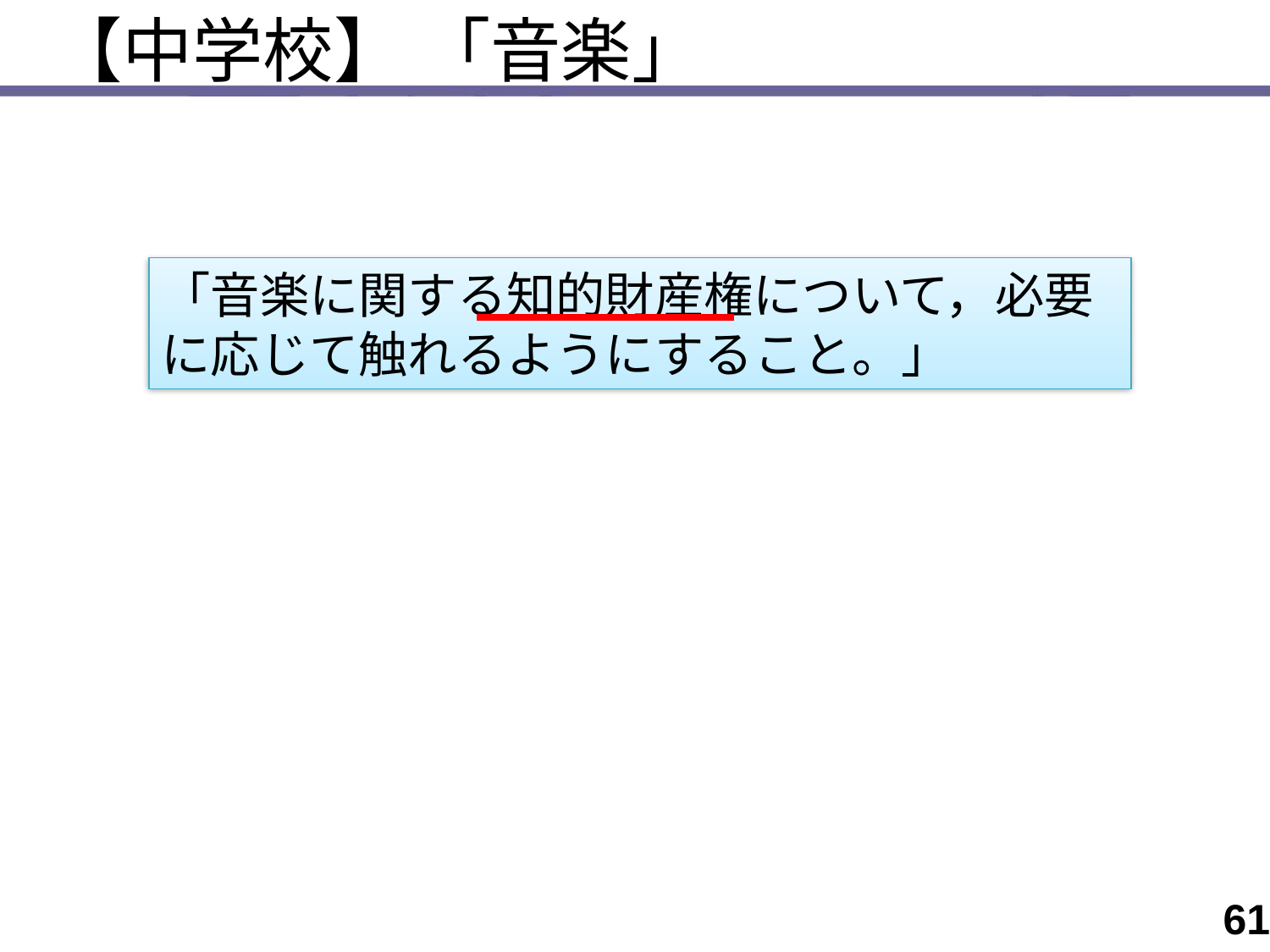

【中学校】 「音楽」
「音楽に関する知的財産権について，必要に応じて触れるようにすること。」
61